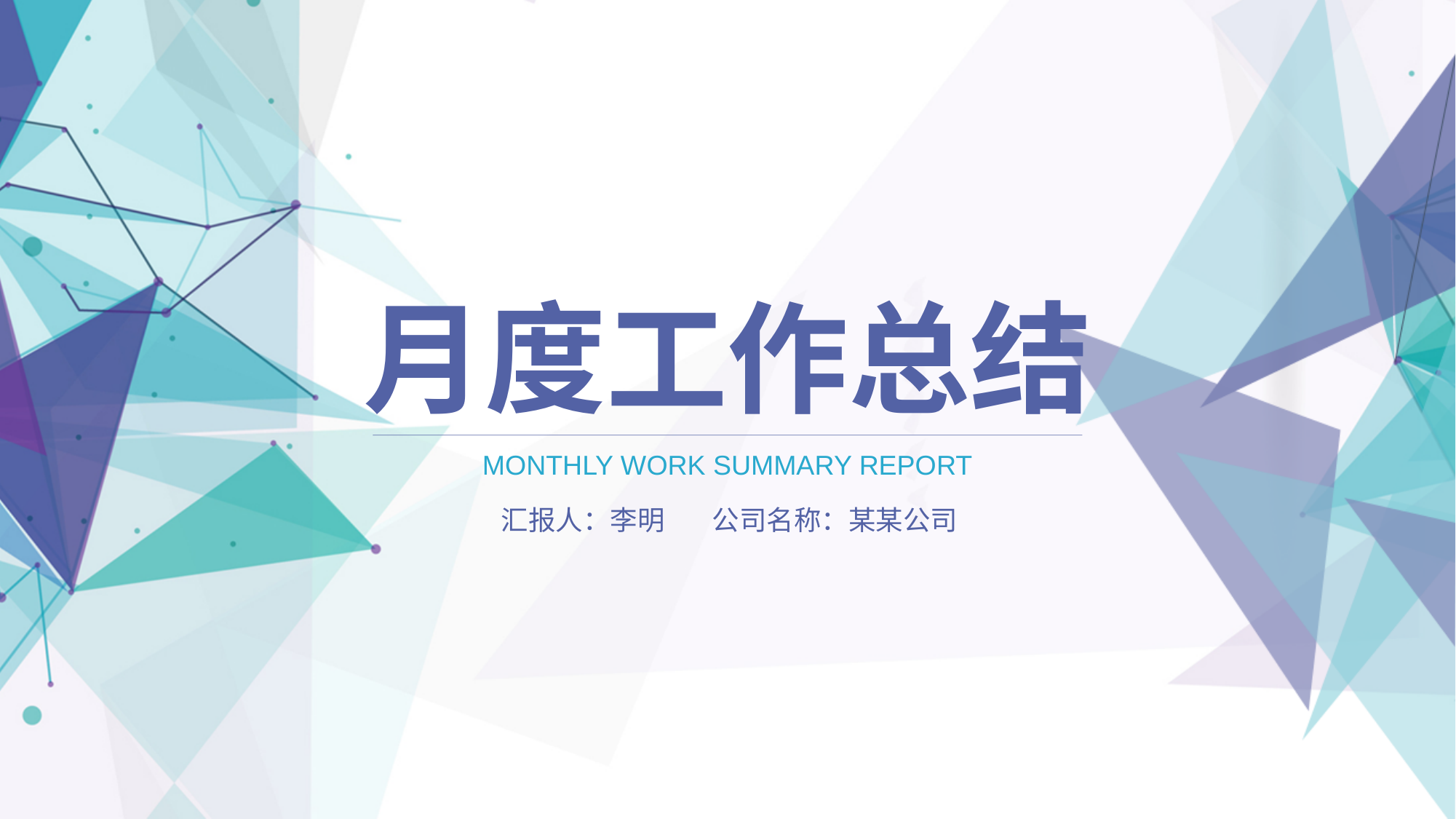

月度工作总结
MONTHLY WORK SUMMARY REPORT
汇报人：李明
公司名称：某某公司